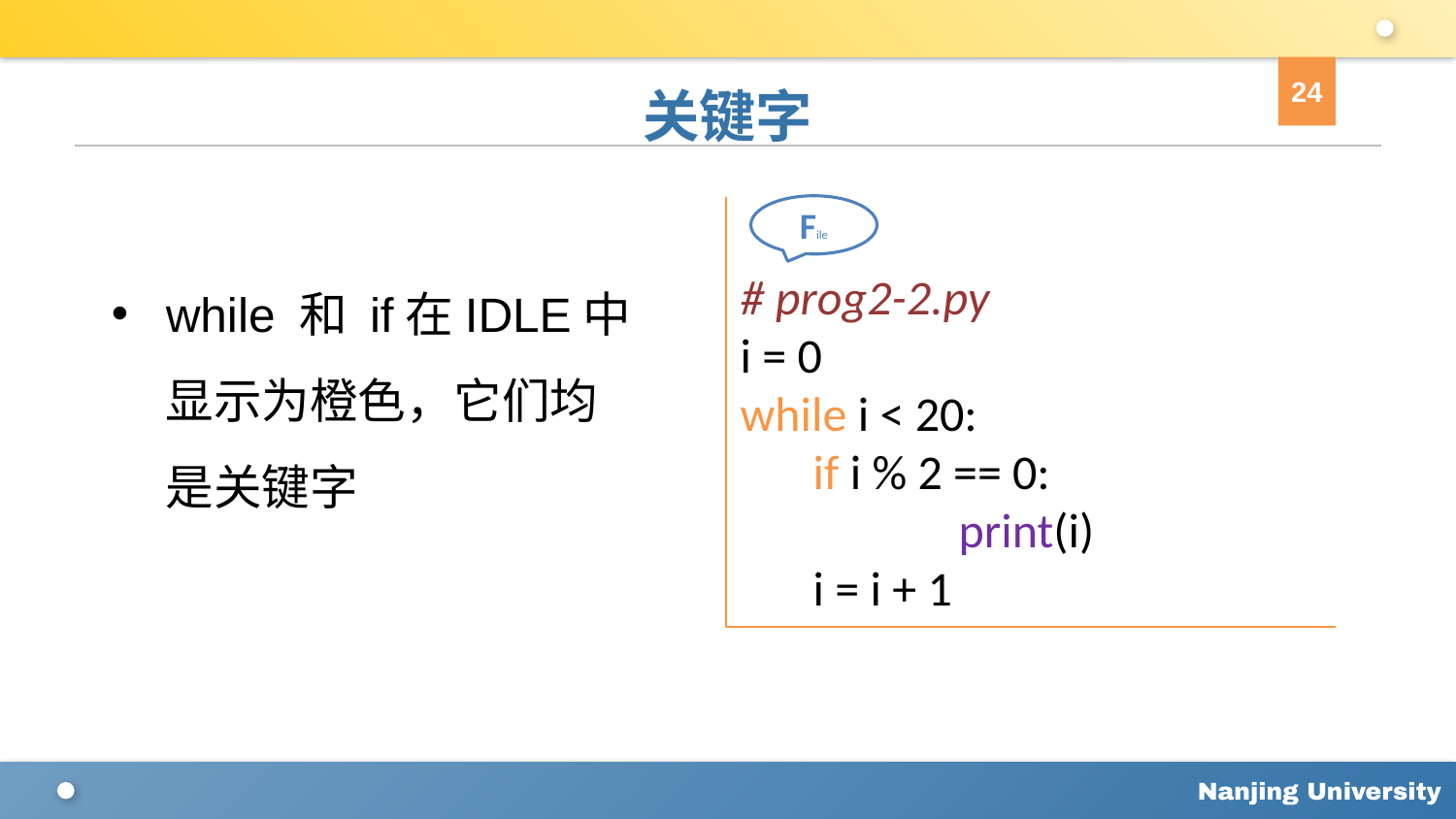

24
# 关键字
File

# prog2-2.py
i = 0
while i < 20:
if i % 2 == 0:
	print(i)
i = i + 1
while 和 if在IDLE中显示为橙色，它们均是关键字